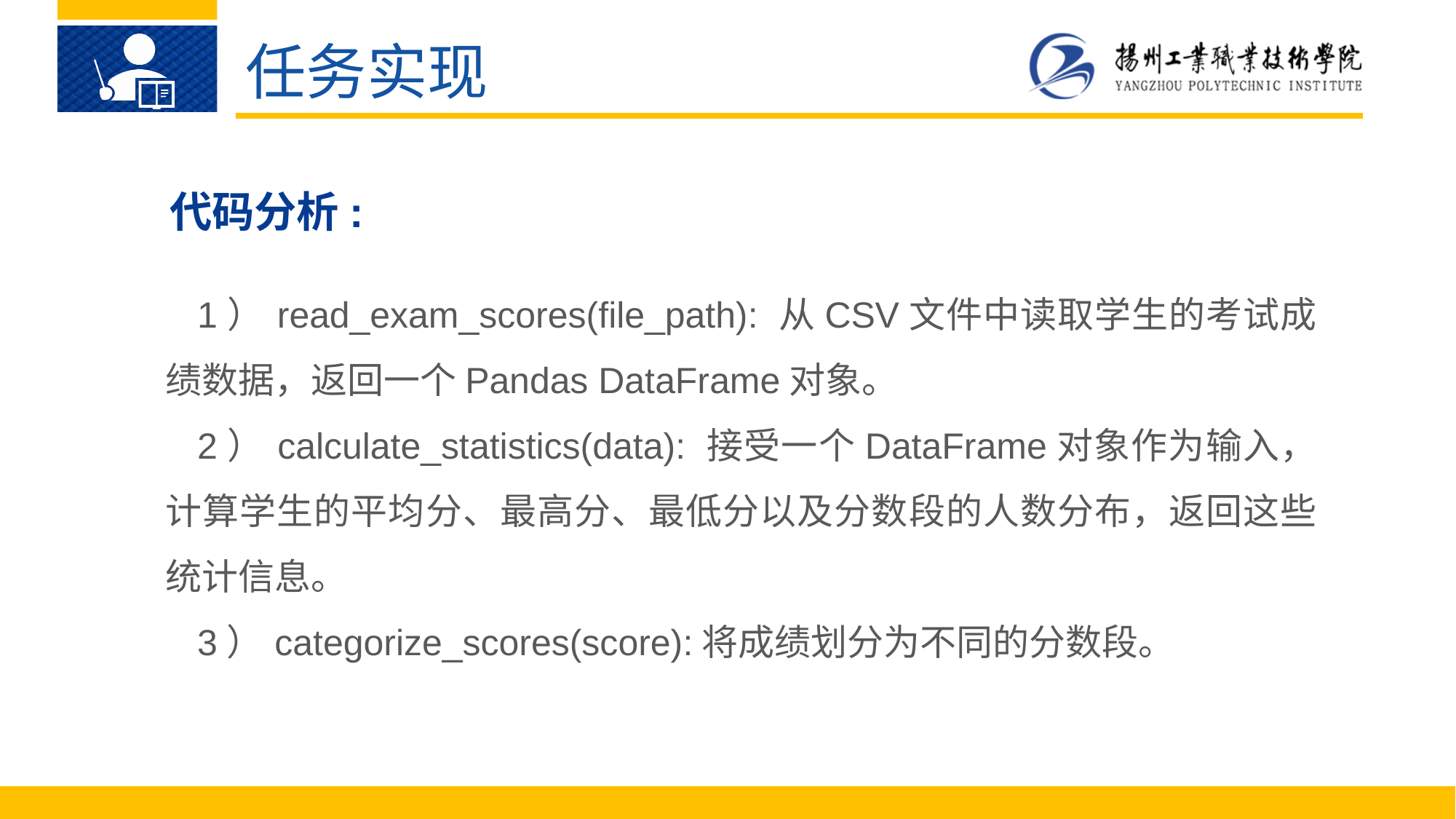

任务实现
代码分析:
1）	read_exam_scores(file_path): 从CSV文件中读取学生的考试成绩数据，返回一个Pandas DataFrame对象。
2）	calculate_statistics(data): 接受一个DataFrame对象作为输入，计算学生的平均分、最高分、最低分以及分数段的人数分布，返回这些统计信息。
3）	categorize_scores(score):将成绩划分为不同的分数段。